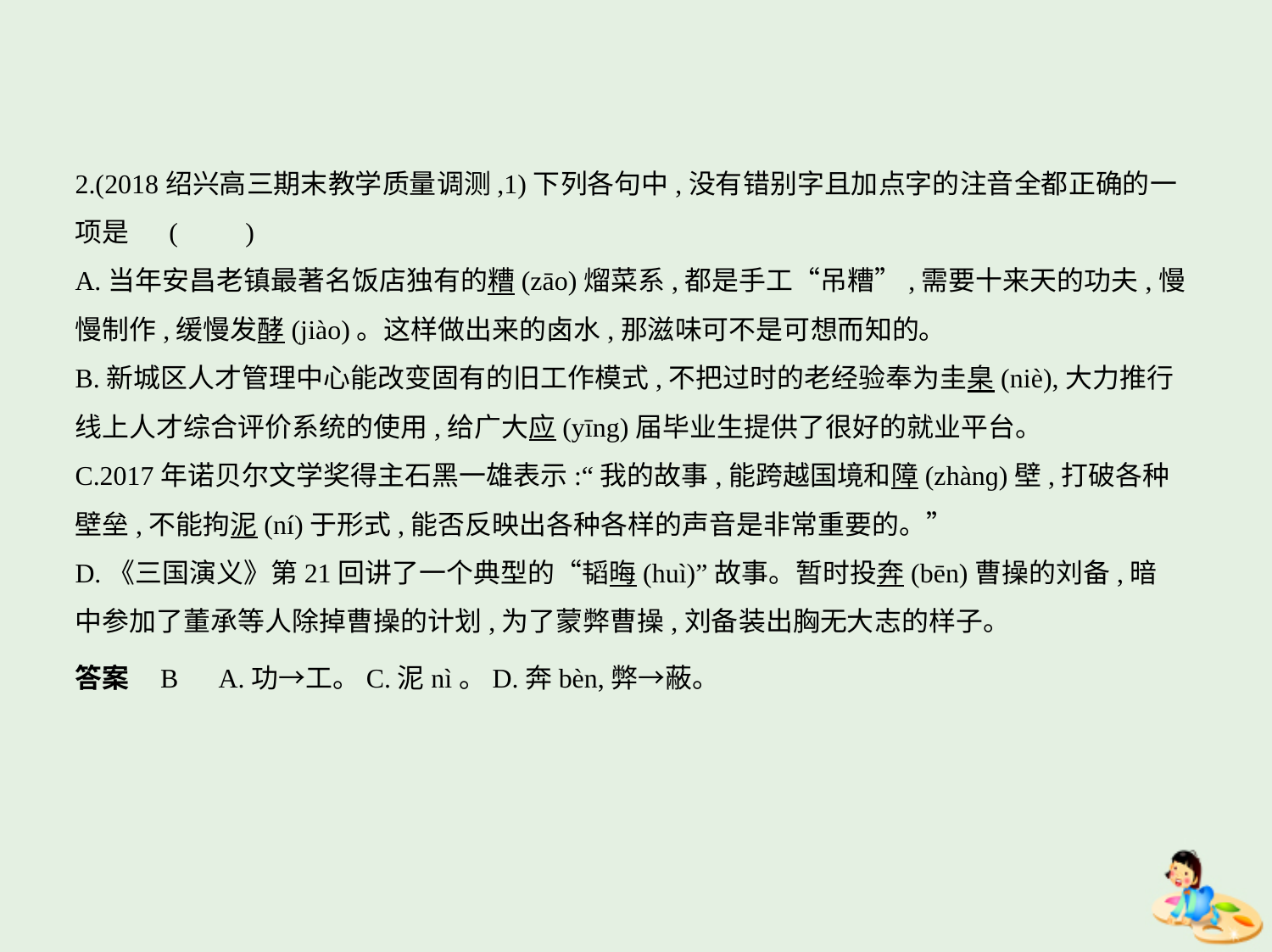

2.(2018绍兴高三期末教学质量调测,1)下列各句中,没有错别字且加点字的注音全都正确的一
项是  (　　)
A.当年安昌老镇最著名饭店独有的糟(zāo)熘菜系,都是手工“吊糟”,需要十来天的功夫,慢
慢制作,缓慢发酵(jiào)。这样做出来的卤水,那滋味可不是可想而知的。
B.新城区人才管理中心能改变固有的旧工作模式,不把过时的老经验奉为圭臬(niè),大力推行
线上人才综合评价系统的使用,给广大应(yīng)届毕业生提供了很好的就业平台。
C.2017年诺贝尔文学奖得主石黑一雄表示:“我的故事,能跨越国境和障(zhànɡ)壁,打破各种
壁垒,不能拘泥(ní)于形式,能否反映出各种各样的声音是非常重要的。”
D.《三国演义》第21回讲了一个典型的“韬晦(huì)”故事。暂时投奔(bēn)曹操的刘备,暗
中参加了董承等人除掉曹操的计划,为了蒙弊曹操,刘备装出胸无大志的样子。
答案    B　A.功→工。C.泥nì。D.奔bèn,弊→蔽。